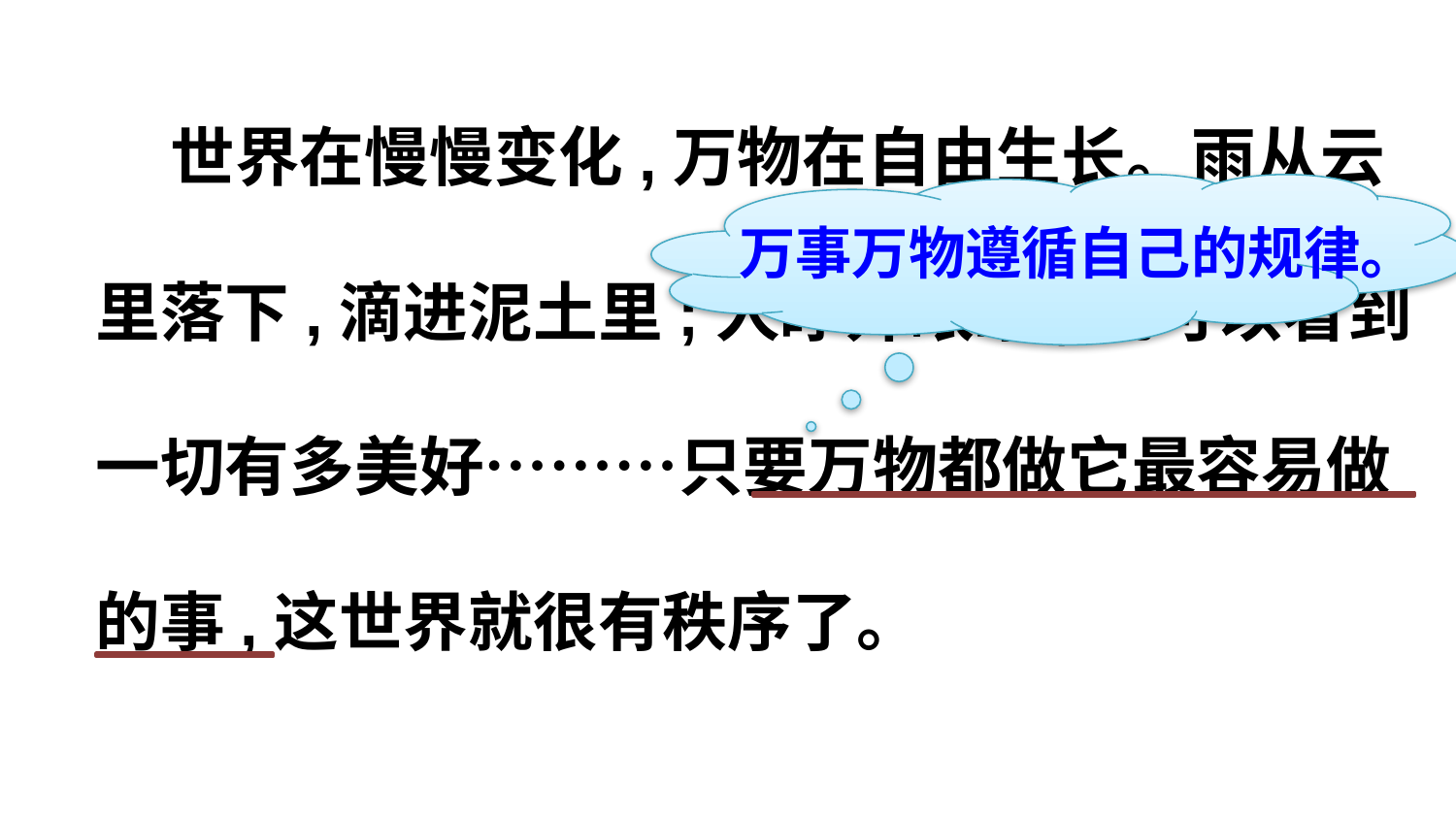

世界在慢慢变化,万物在自由生长。雨从云里落下,滴进泥土里;人睁开眼睛,就可以看到一切有多美好………只要万物都做它最容易做的事,这世界就很有秩序了。

万事万物遵循自己的规律。